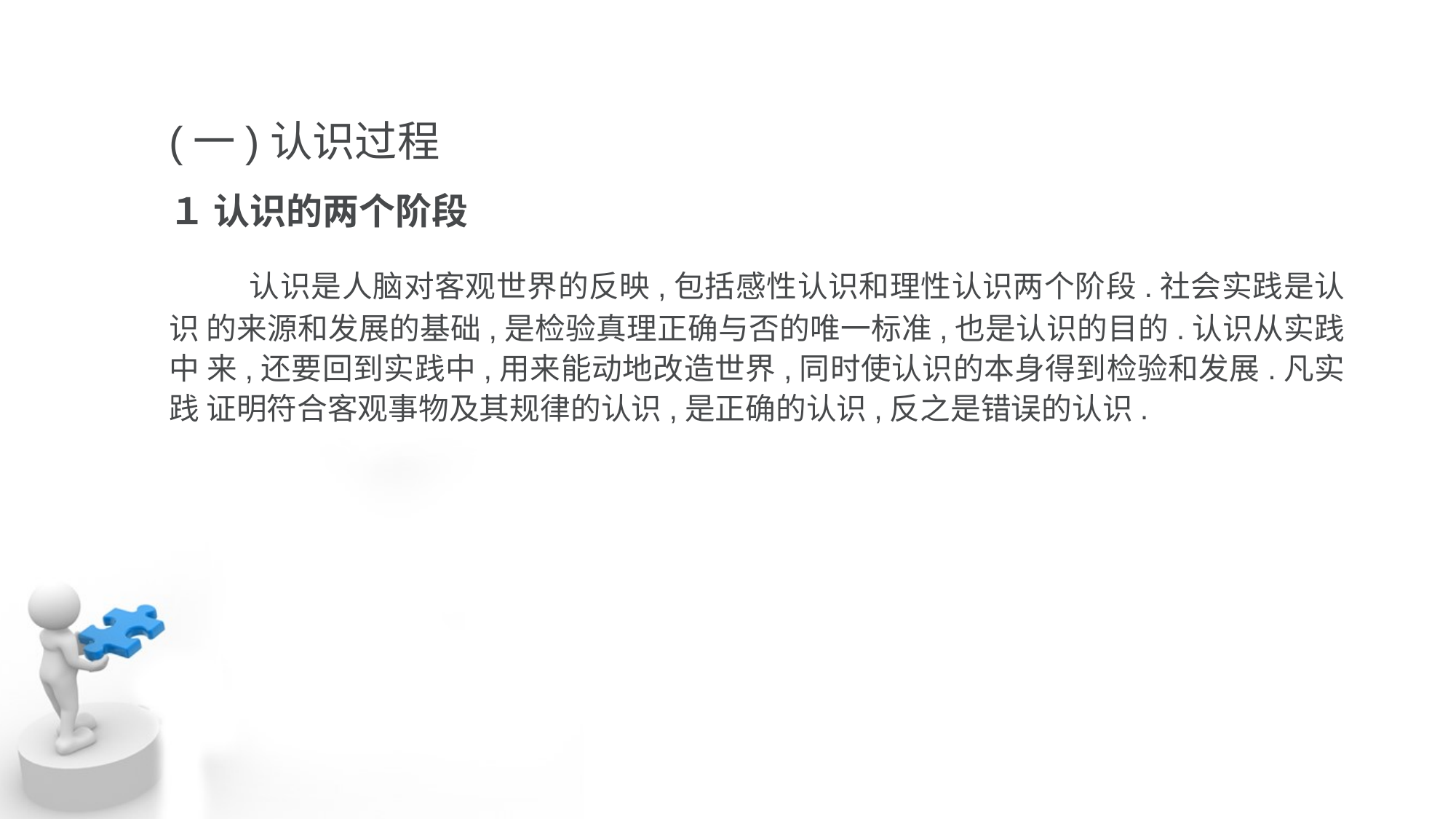

(一)认识过程
１ 认识的两个阶段
       认识是人脑对客观世界的反映,包括感性认识和理性认识两个阶段.社会实践是认识 的来源和发展的基础,是检验真理正确与否的唯一标准,也是认识的目的.认识从实践中 来,还要回到实践中,用来能动地改造世界,同时使认识的本身得到检验和发展.凡实践 证明符合客观事物及其规律的认识,是正确的认识,反之是错误的认识.